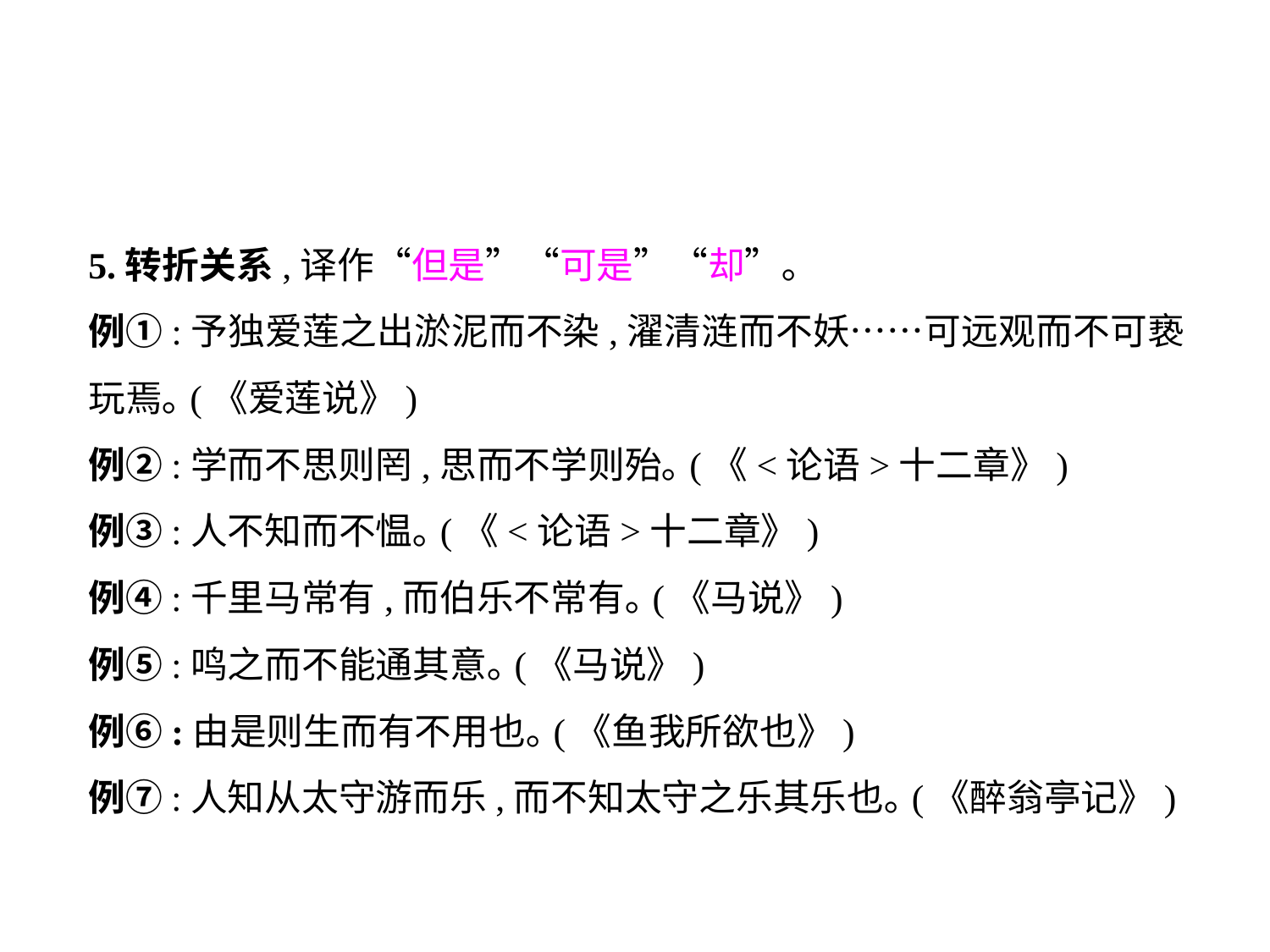

5.转折关系,译作“但是”“可是”“却”｡
例①:予独爱莲之出淤泥而不染,濯清涟而不妖……可远观而不可亵玩焉｡(《爱莲说》)
例②:学而不思则罔,思而不学则殆｡(《<论语>十二章》)
例③:人不知而不愠｡(《<论语>十二章》)
例④:千里马常有,而伯乐不常有｡(《马说》)
例⑤:鸣之而不能通其意｡(《马说》)
例⑥:由是则生而有不用也｡(《鱼我所欲也》)
例⑦:人知从太守游而乐,而不知太守之乐其乐也｡(《醉翁亭记》)